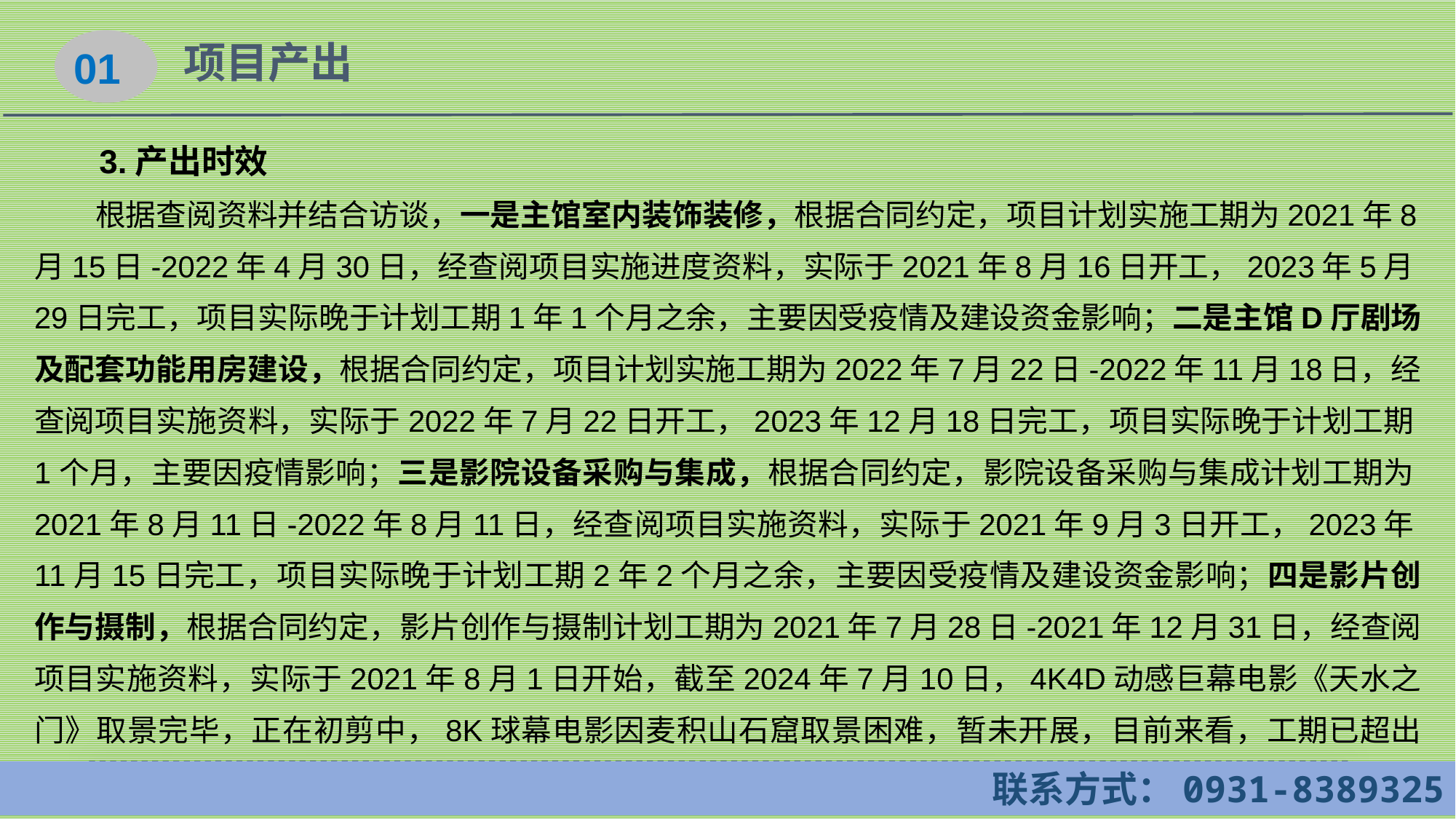

01
项目产出
       3.产出时效
        根据查阅资料并结合访谈，一是主馆室内装饰装修，根据合同约定，项目计划实施工期为2021年8月15日-2022年4月30日，经查阅项目实施进度资料，实际于2021年8月16日开工，2023年5月29日完工，项目实际晚于计划工期1年1个月之余，主要因受疫情及建设资金影响；二是主馆D厅剧场及配套功能用房建设，根据合同约定，项目计划实施工期为2022年7月22日-2022年11月18日，经查阅项目实施资料，实际于2022年7月22日开工，2023年12月18日完工，项目实际晚于计划工期1个月，主要因疫情影响；三是影院设备采购与集成，根据合同约定，影院设备采购与集成计划工期为2021年8月11日-2022年8月11日，经查阅项目实施资料，实际于2021年9月3日开工，2023年11月15日完工，项目实际晚于计划工期2年2个月之余，主要因受疫情及建设资金影响；四是影片创作与摄制，根据合同约定，影片创作与摄制计划工期为2021年7月28日-2021年12月31日，经查阅项目实施资料，实际于2021年8月1日开始，截至2024年7月10日，4K4D动感巨幕电影《天水之门》取景完毕，正在初剪中，8K球幕电影因麦积山石窟取景困难，暂未开展，目前来看，工期已超出计划2年7个月之余。
9
                                      联系方式：0931-8389325